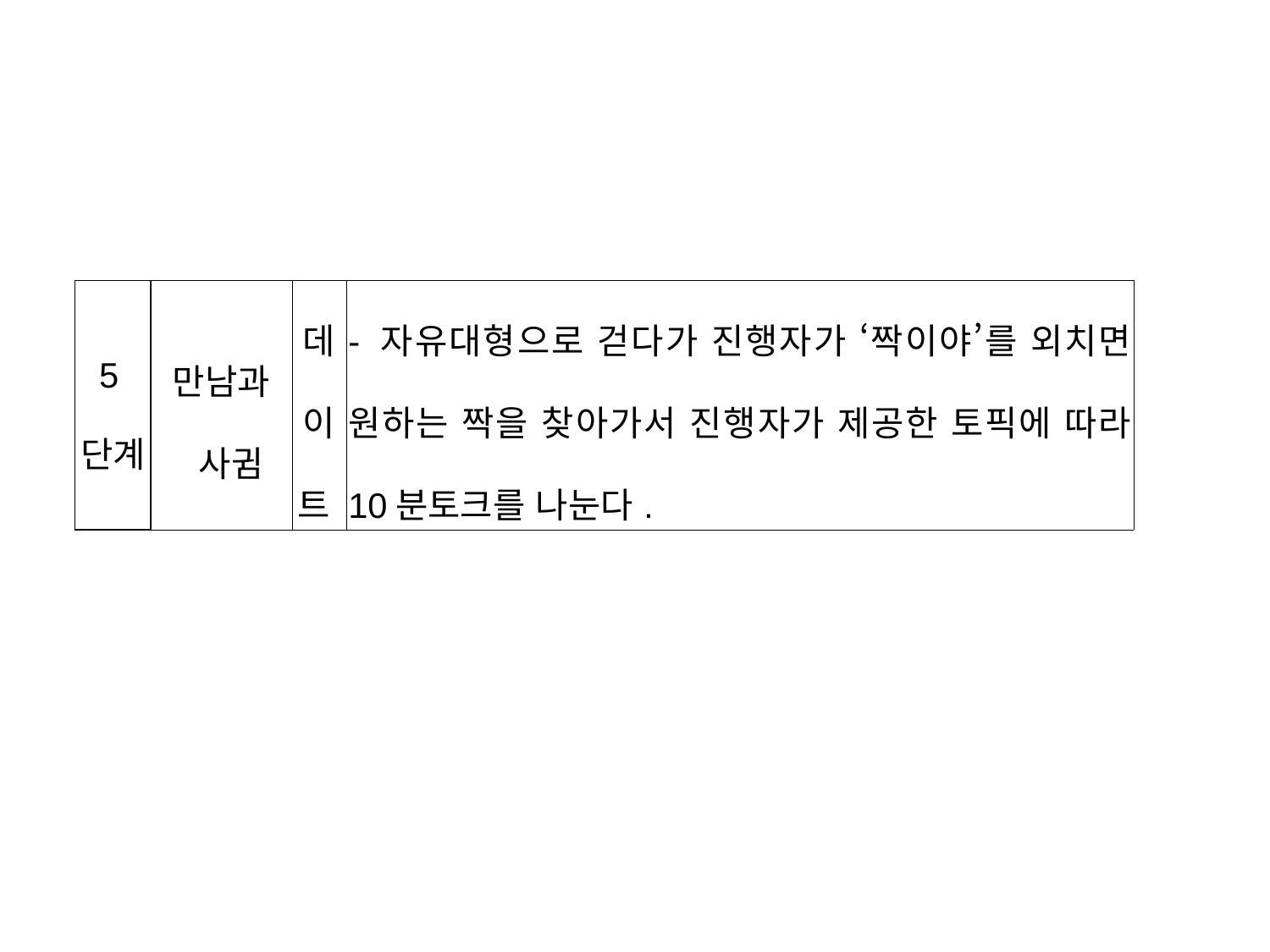

| 5단계 | 만남과 사귐 | 데이트 | - 자유대형으로 걷다가 진행자가 ‘짝이야’를 외치면 원하는 짝을 찾아가서 진행자가 제공한 토픽에 따라 10분토크를 나눈다. |
| --- | --- | --- | --- |